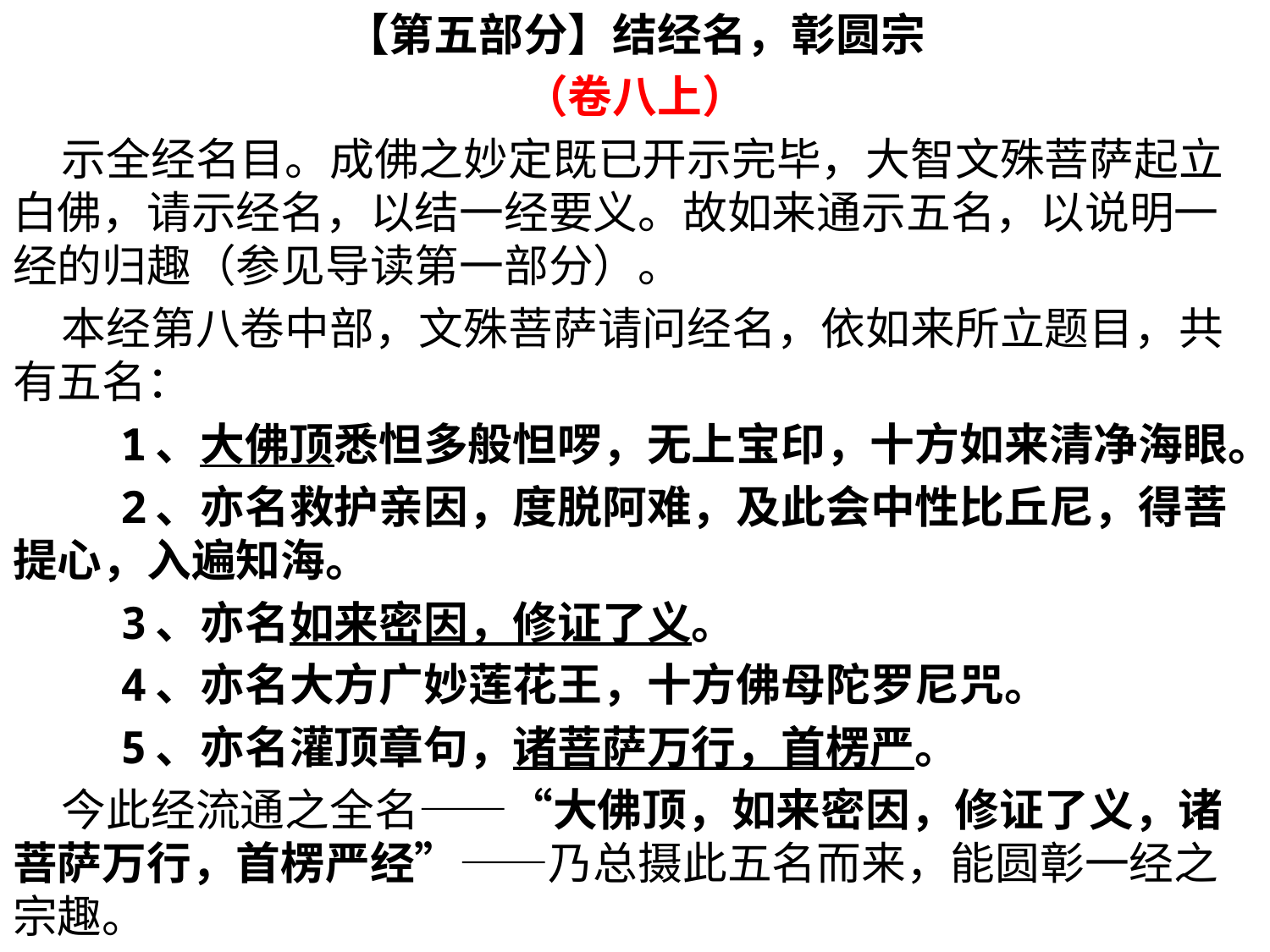

【第五部分】结经名，彰圆宗
（卷八上）
    示全经名目。成佛之妙定既已开示完毕，大智文殊菩萨起立白佛，请示经名，以结一经要义。故如来通示五名，以说明一经的归趣（参见导读第一部分）。
    本经第八卷中部，文殊菩萨请问经名，依如来所立题目，共有五名：
    1、大佛顶悉怛多般怛啰，无上宝印，十方如来清净海眼。
    2、亦名救护亲因，度脱阿难，及此会中性比丘尼，得菩提心，入遍知海。
    3、亦名如来密因，修证了义。
    4、亦名大方广妙莲花王，十方佛母陀罗尼咒。
    5、亦名灌顶章句，诸菩萨万行，首楞严。
    今此经流通之全名——“大佛顶，如来密因，修证了义，诸菩萨万行，首楞严经”——乃总摄此五名而来，能圆彰一经之宗趣。